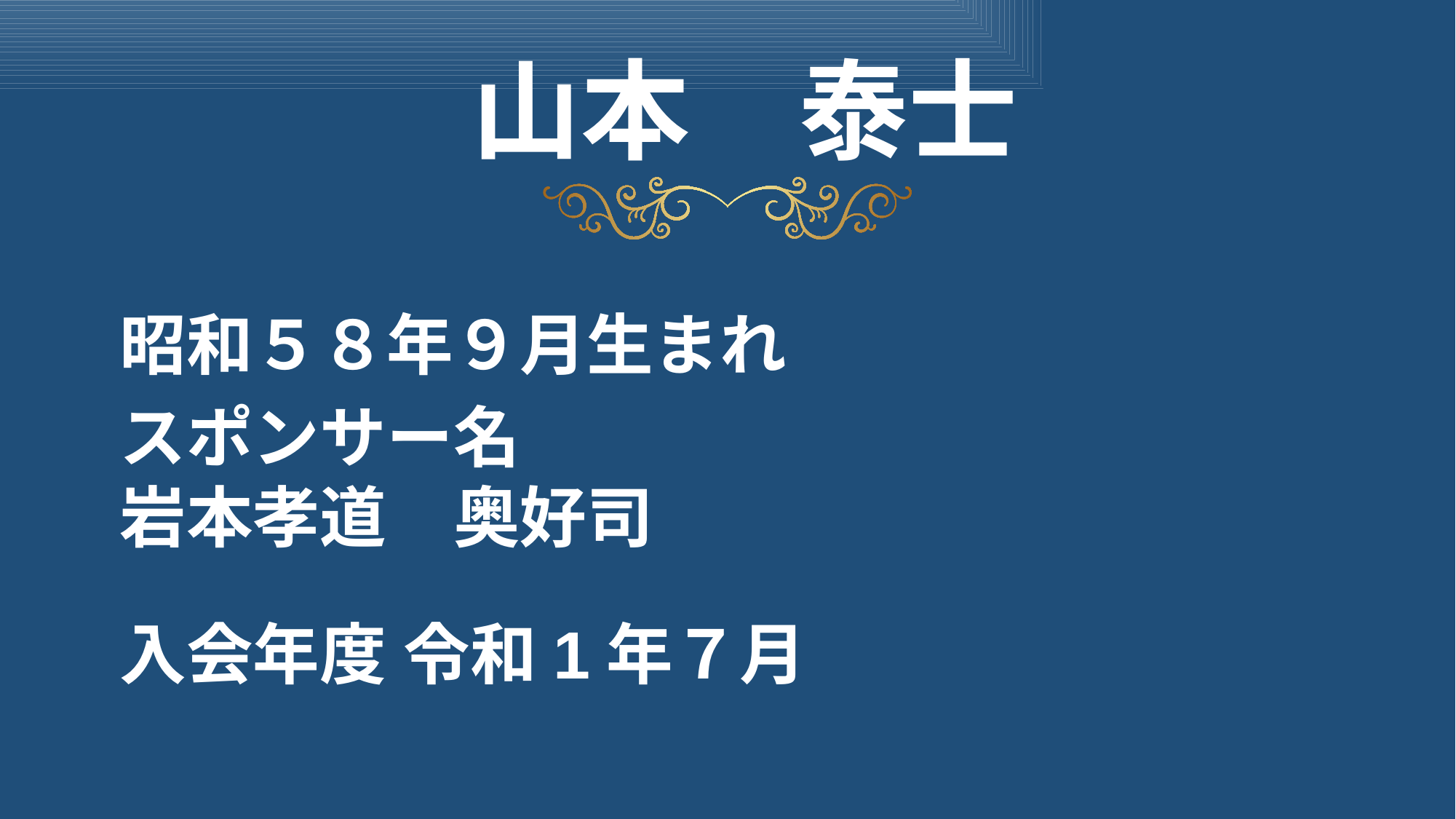

山本　泰士

昭和５８年９月生まれ
スポンサー名
岩本孝道　奥好司

令和1年７月

入会年度